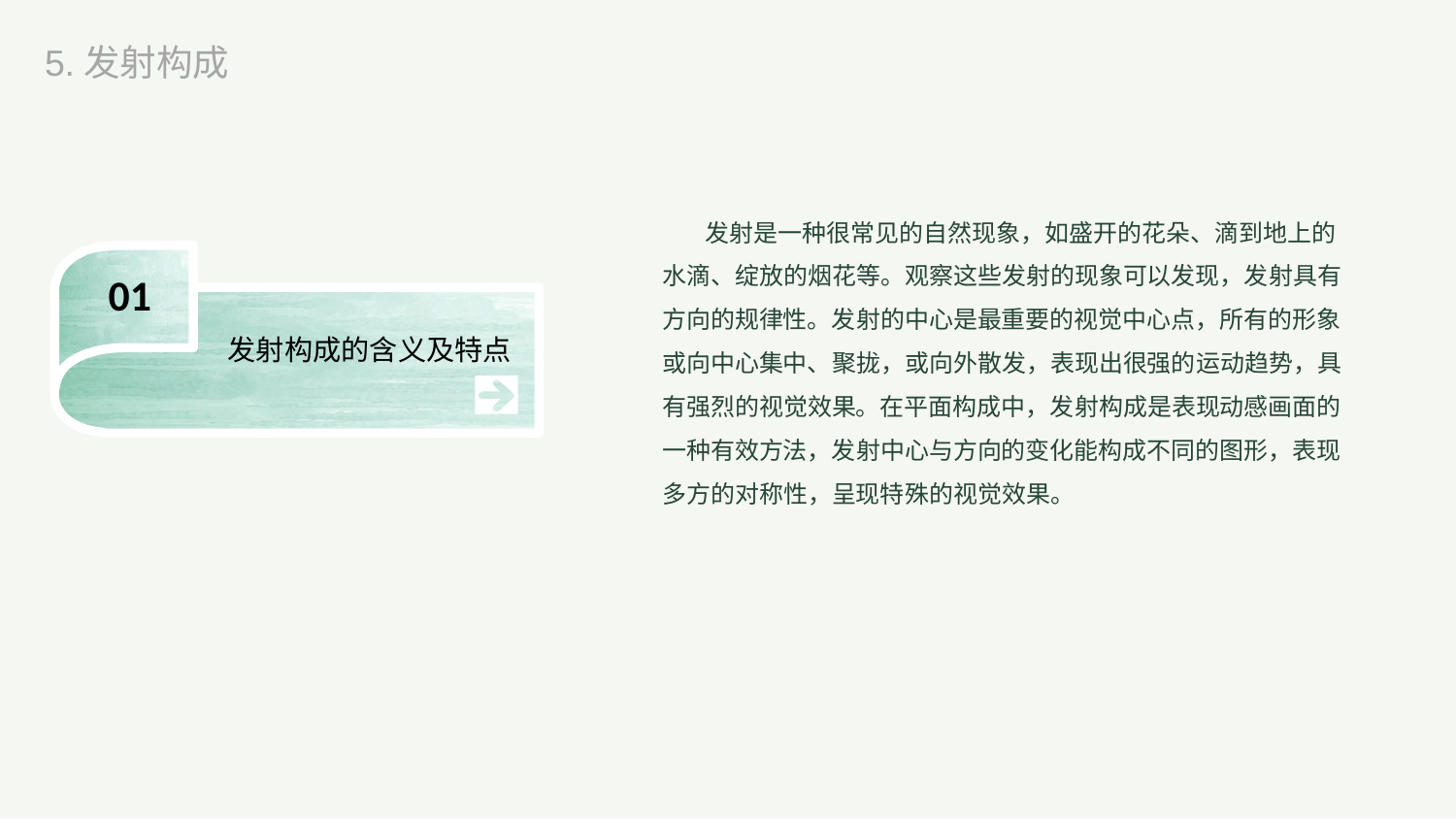

5.发射构成
       发射是一种很常见的自然现象，如盛开的花朵、滴到地上的水滴、绽放的烟花等。观察这些发射的现象可以发现，发射具有方向的规律性。发射的中心是最重要的视觉中心点，所有的形象或向中心集中、聚拢，或向外散发，表现出很强的运动趋势，具有强烈的视觉效果。在平面构成中，发射构成是表现动感画面的一种有效方法，发射中心与方向的变化能构成不同的图形，表现多方的对称性，呈现特殊的视觉效果。

01
发射构成的含义及特点